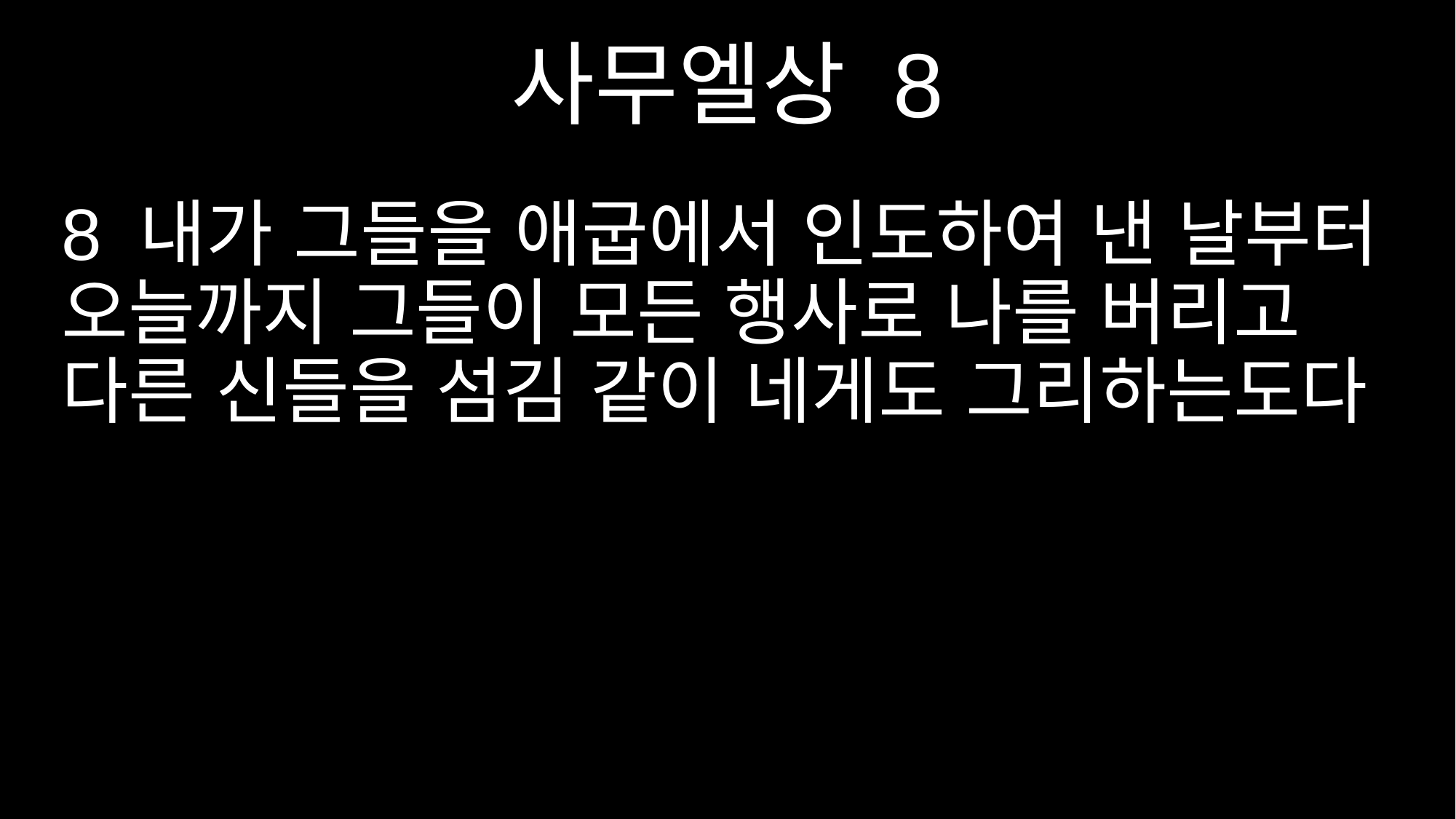

사무엘상 8
8 내가 그들을 애굽에서 인도하여 낸 날부터 오늘까지 그들이 모든 행사로 나를 버리고 다른 신들을 섬김 같이 네게도 그리하는도다